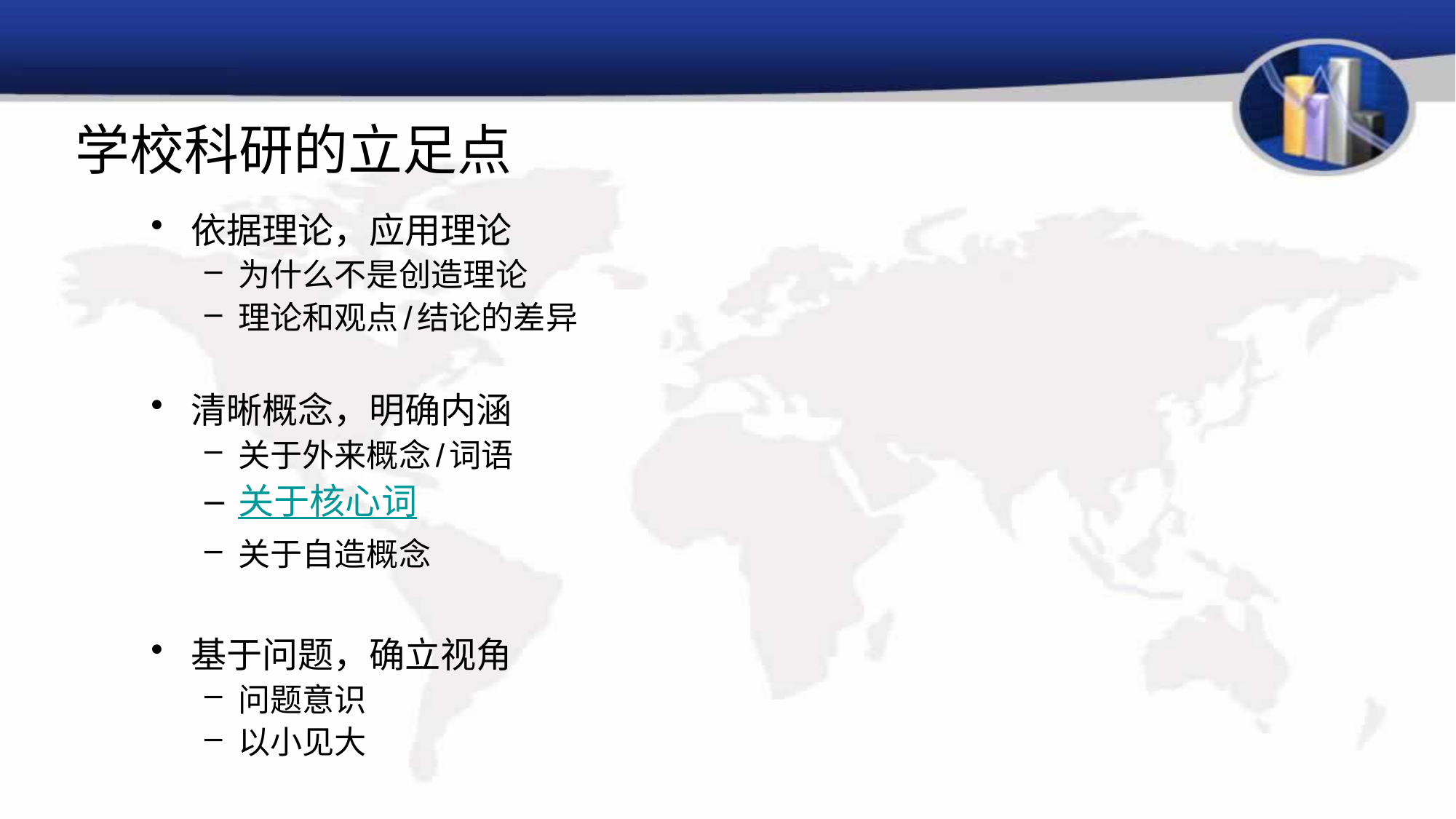

# 学校科研的立足点
依据理论，应用理论
为什么不是创造理论
理论和观点/结论的差异

清晰概念，明确内涵
关于外来概念/词语
关于核心词
关于自造概念

基于问题，确立视角
问题意识
以小见大